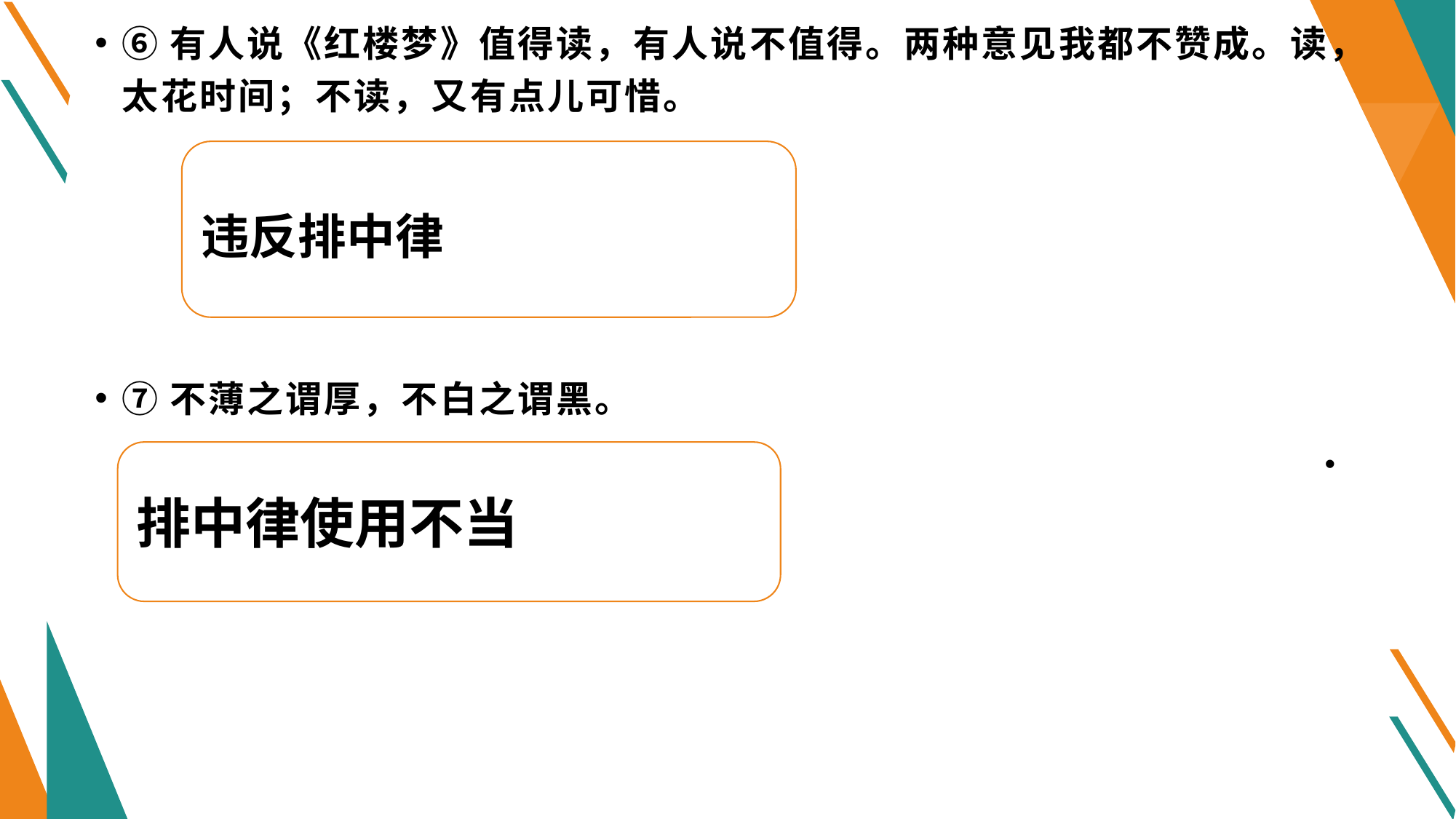

⑥有人说《红楼梦》值得读，有人说不值得。两种意见我都不赞成。读，太花时间；不读，又有点儿可惜。

⑦不薄之谓厚，不白之谓黑。

#
违反排中律
排中律使用不当